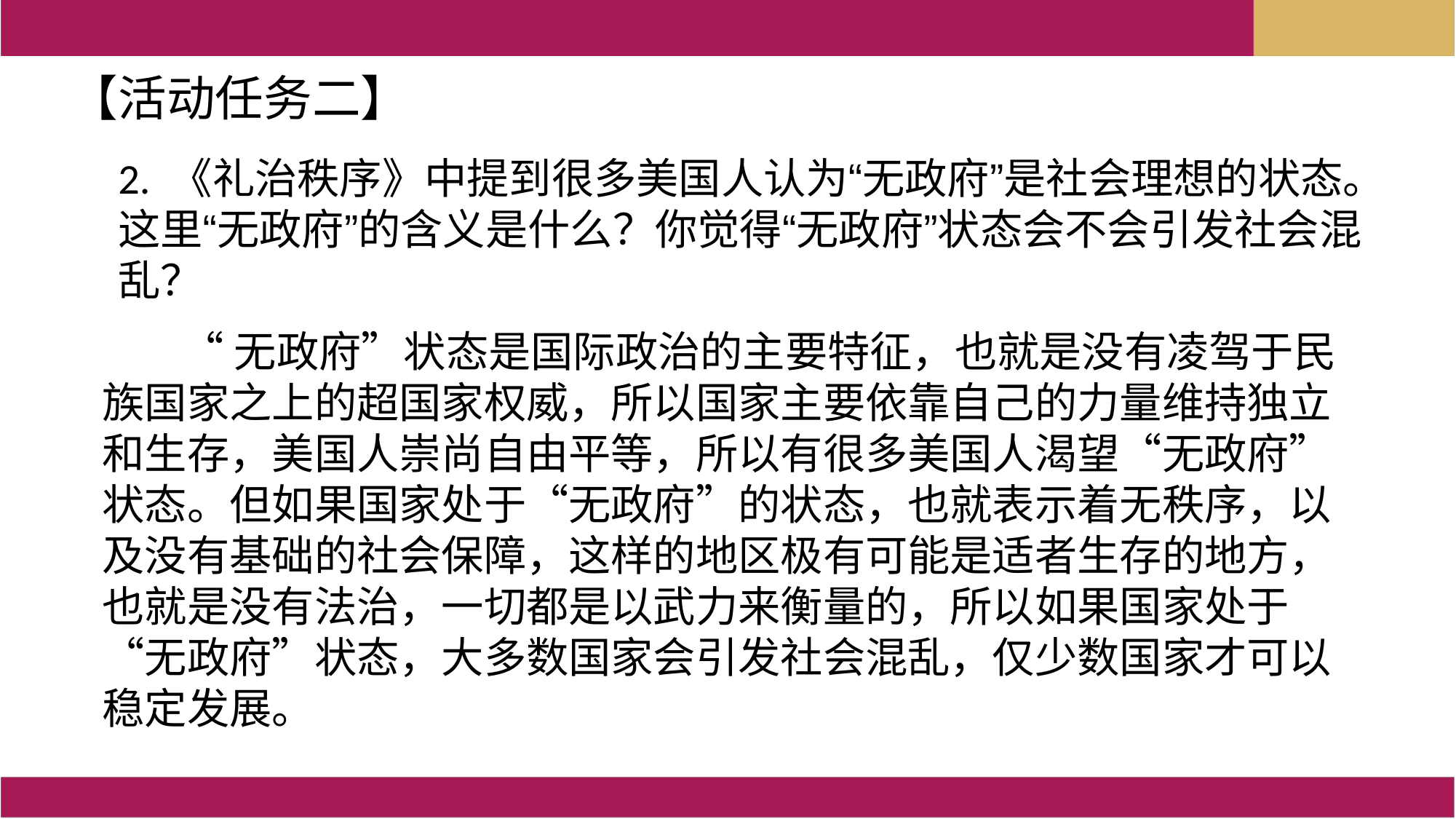

【活动任务二】
2. 《礼治秩序》中提到很多美国人认为“无政府”是社会理想的状态。这里“无政府”的含义是什么？你觉得“无政府”状态会不会引发社会混乱？
     “无政府”状态是国际政治的主要特征，也就是没有凌驾于民族国家之上的超国家权威，所以国家主要依靠自己的力量维持独立和生存，美国人崇尚自由平等，所以有很多美国人渴望“无政府”状态。但如果国家处于“无政府”的状态，也就表示着无秩序，以及没有基础的社会保障，这样的地区极有可能是适者生存的地方，也就是没有法治，一切都是以武力来衡量的，所以如果国家处于“无政府”状态，大多数国家会引发社会混乱，仅少数国家才可以稳定发展。